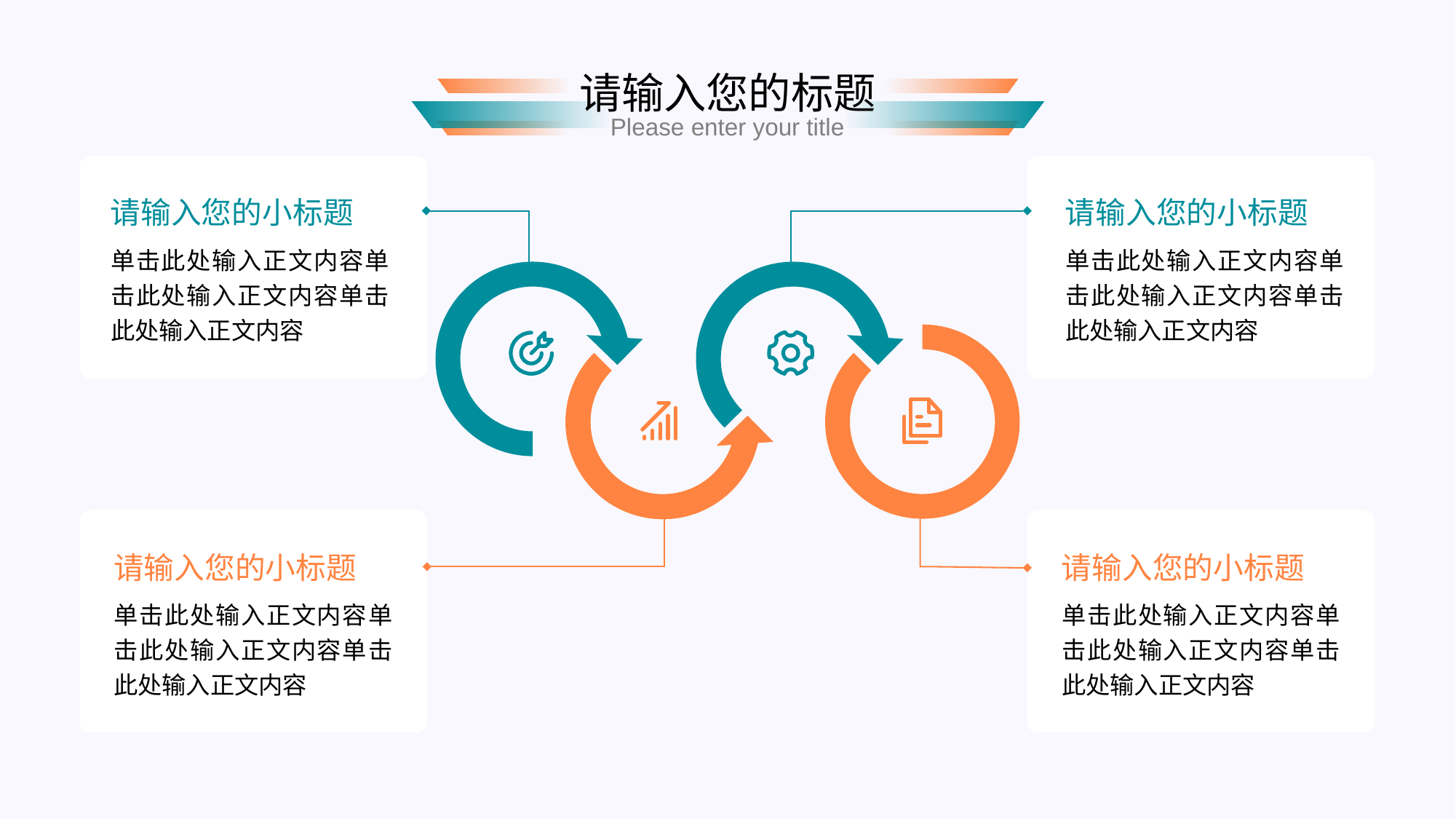

请输入您的标题

Please enter your title

请输入您的小标题
请输入您的小标题

单击此处输入正文内容单击此处输入正文内容单击此处输入正文内容
单击此处输入正文内容单击此处输入正文内容单击此处输入正文内容

请输入您的小标题
请输入您的小标题
单击此处输入正文内容单击此处输入正文内容单击此处输入正文内容
单击此处输入正文内容单击此处输入正文内容单击此处输入正文内容